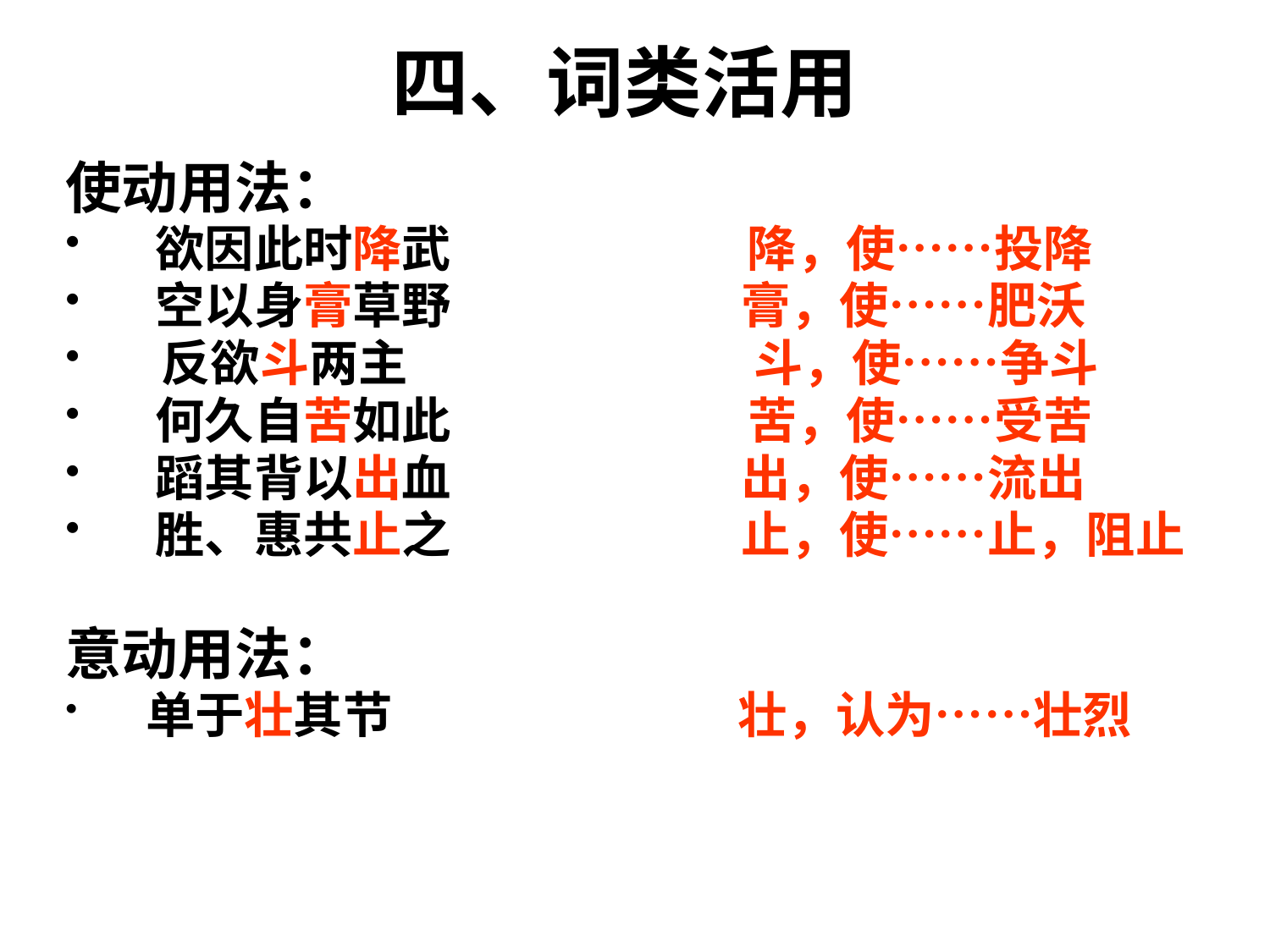

# 四、词类活用
使动用法：
　欲因此时降武　　　　　　　降，使……投降
　空以身膏草野　　　　　　   膏，使……肥沃
    反欲斗两主　　　　　　　　斗，使……争斗
　何久自苦如此　　　　　　　苦，使……受苦
　蹈其背以出血　　　　　　   出，使……流出
　胜、惠共止之　　　　　　   止，使……止，阻止

意动用法：
   单于壮其节　　　　　　　壮，认为……壮烈